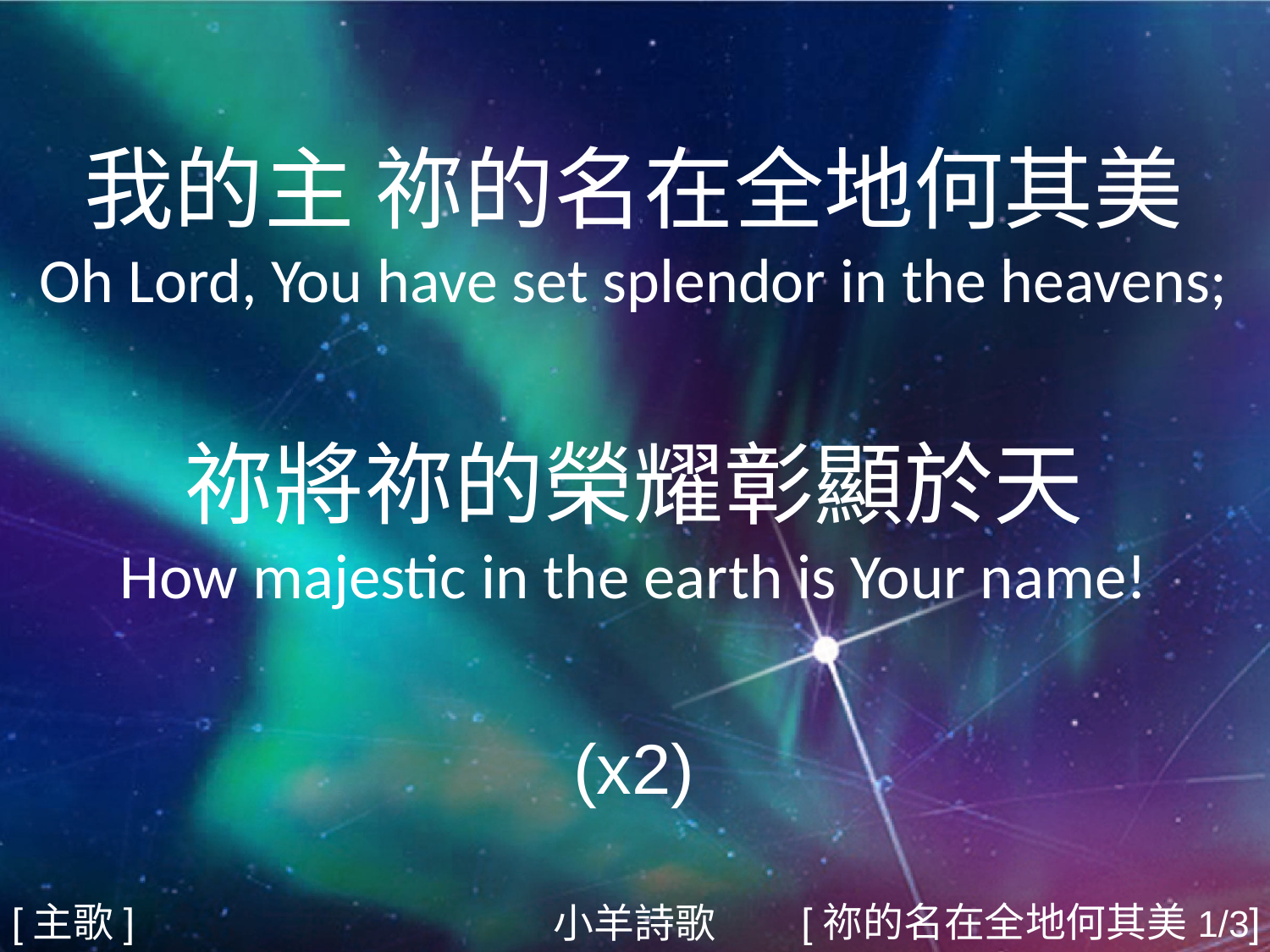

我的主 祢的名在全地何其美
Oh Lord, You have set splendor in the heavens;

祢將祢的榮耀彰顯於天
How majestic in the earth is Your name!

(x2)
#

[主歌]
[祢的名在全地何其美1/3]
小羊詩歌